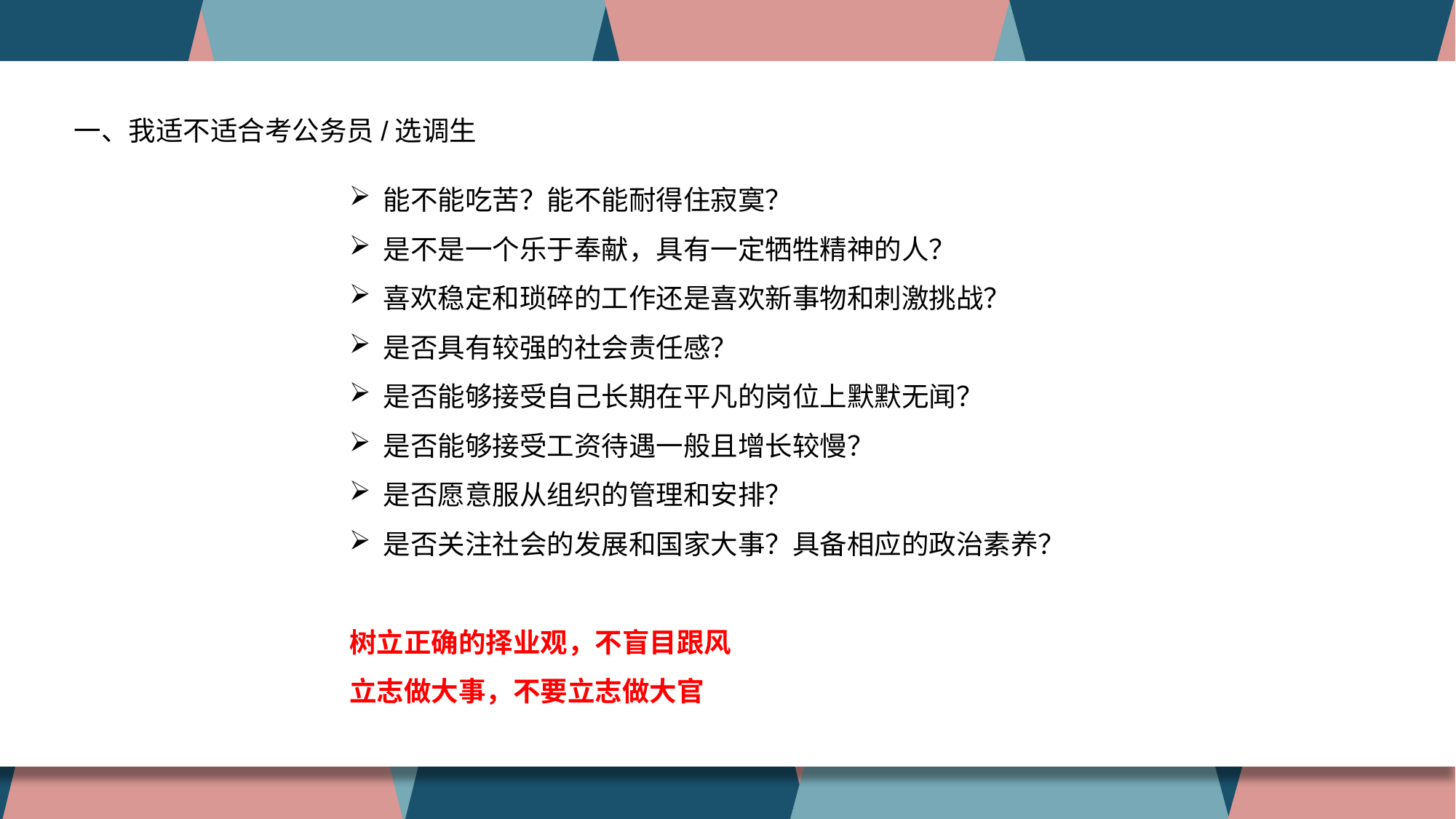

公务员考试：省考、国考，符合岗位所设的专业、学历等条件即可报考，面向人员范围广，社会性强
选调生考试：各省份自行面向特定高校选拔，门槛高，竞争小
一、我适不适合考公务员/选调生
能不能吃苦？能不能耐得住寂寞？
是不是一个乐于奉献，具有一定牺牲精神的人？
喜欢稳定和琐碎的工作还是喜欢新事物和刺激挑战？
是否具有较强的社会责任感？
是否能够接受自己长期在平凡的岗位上默默无闻？
是否能够接受工资待遇一般且增长较慢？
是否愿意服从组织的管理和安排？
是否关注社会的发展和国家大事？具备相应的政治素养？

树立正确的择业观，不盲目跟风
立志做大事，不要立志做大官